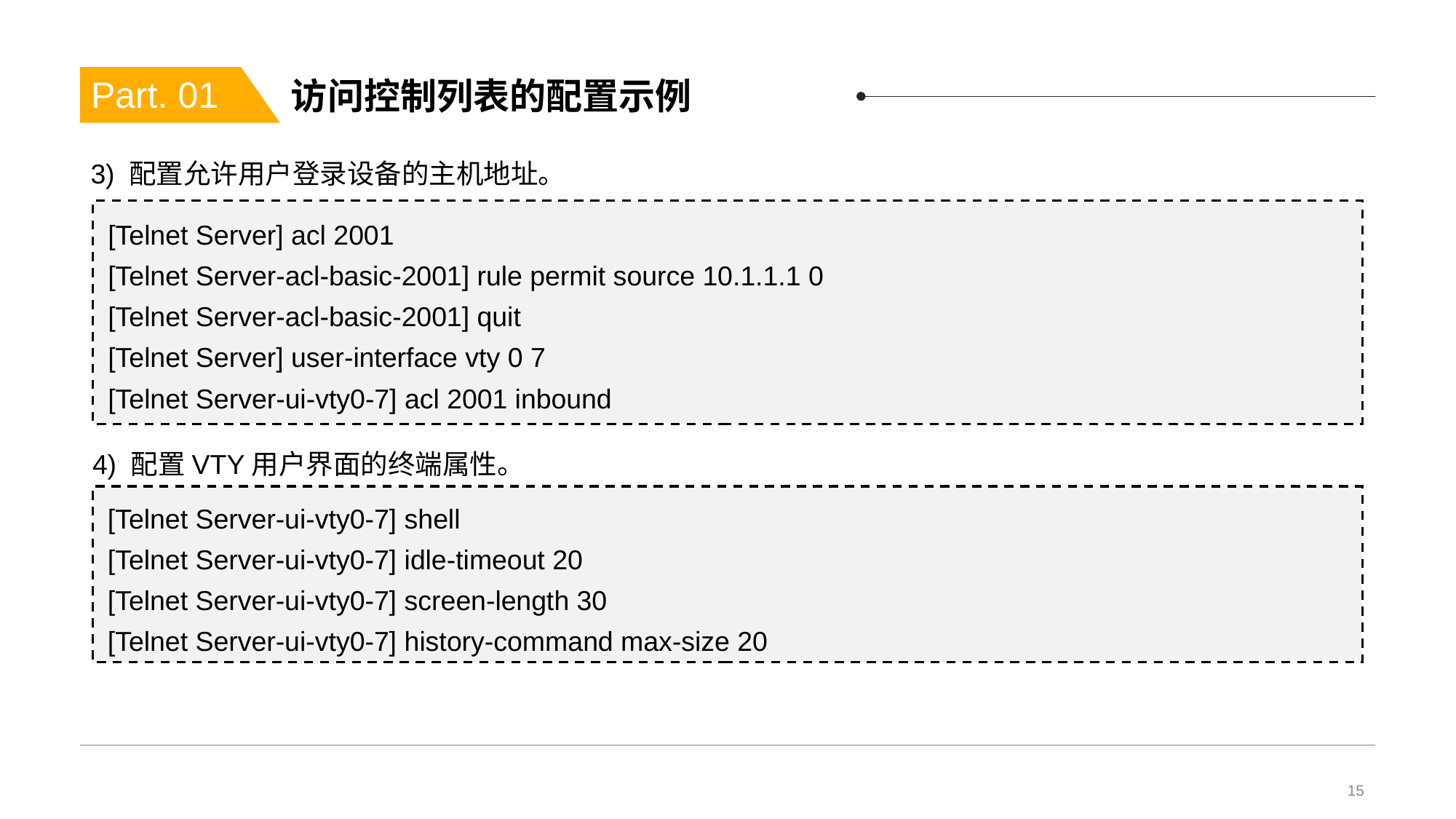

# 访问控制列表的配置示例
Part. 01
3) 配置允许用户登录设备的主机地址。

[Telnet Server] acl 2001
[Telnet Server-acl-basic-2001] rule permit source 10.1.1.1 0
[Telnet Server-acl-basic-2001] quit
[Telnet Server] user-interface vty 0 7
[Telnet Server-ui-vty0-7] acl 2001 inbound
4) 配置VTY用户界面的终端属性。

[Telnet Server-ui-vty0-7] shell
[Telnet Server-ui-vty0-7] idle-timeout 20
[Telnet Server-ui-vty0-7] screen-length 30
[Telnet Server-ui-vty0-7] history-command max-size 20
15